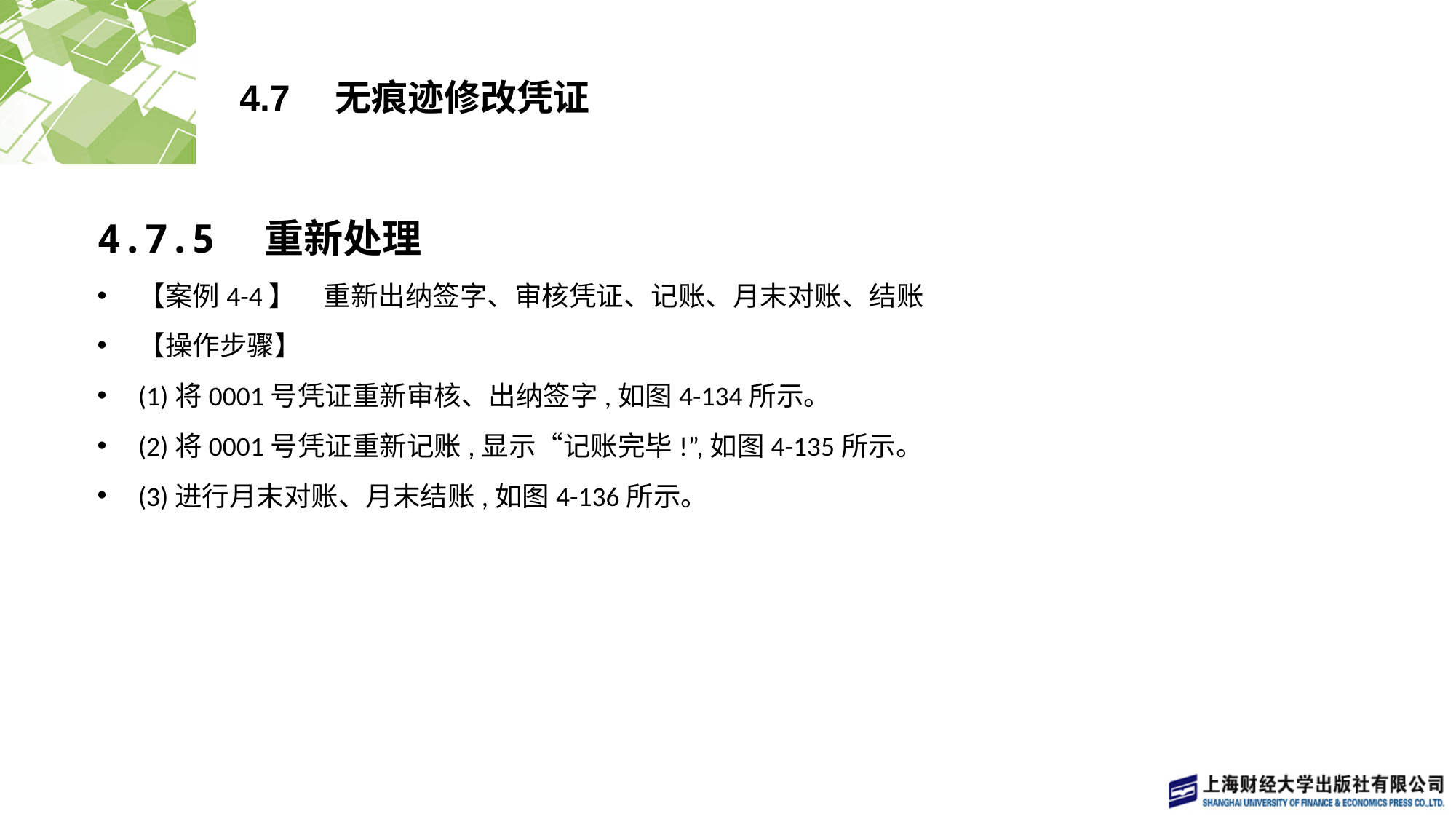

# 4.7　无痕迹修改凭证
4.7.5　重新处理
【案例4-4】　重新出纳签字、审核凭证、记账、月末对账、结账
【操作步骤】
(1)将0001号凭证重新审核、出纳签字,如图4-134所示。
(2)将0001号凭证重新记账,显示“记账完毕!”,如图4-135所示。
(3)进行月末对账、月末结账,如图4-136所示。